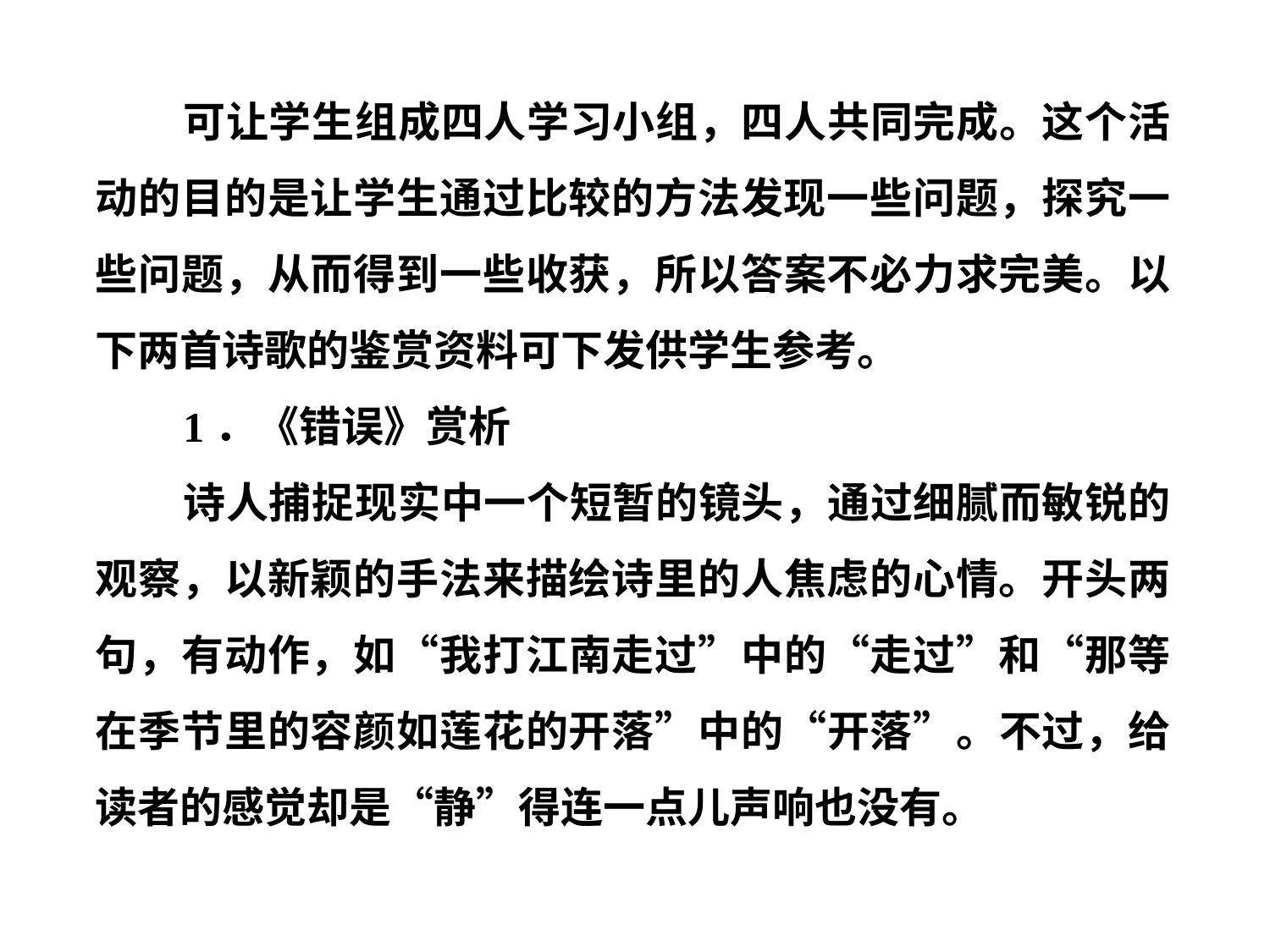

可让学生组成四人学习小组，四人共同完成。这个活动的目的是让学生通过比较的方法发现一些问题，探究一些问题，从而得到一些收获，所以答案不必力求完美。以下两首诗歌的鉴赏资料可下发供学生参考。
1．《错误》赏析
诗人捕捉现实中一个短暂的镜头，通过细腻而敏锐的观察，以新颖的手法来描绘诗里的人焦虑的心情。开头两句，有动作，如“我打江南走过”中的“走过”和“那等在季节里的容颜如莲花的开落”中的“开落”。不过，给读者的感觉却是“静”得连一点儿声响也没有。